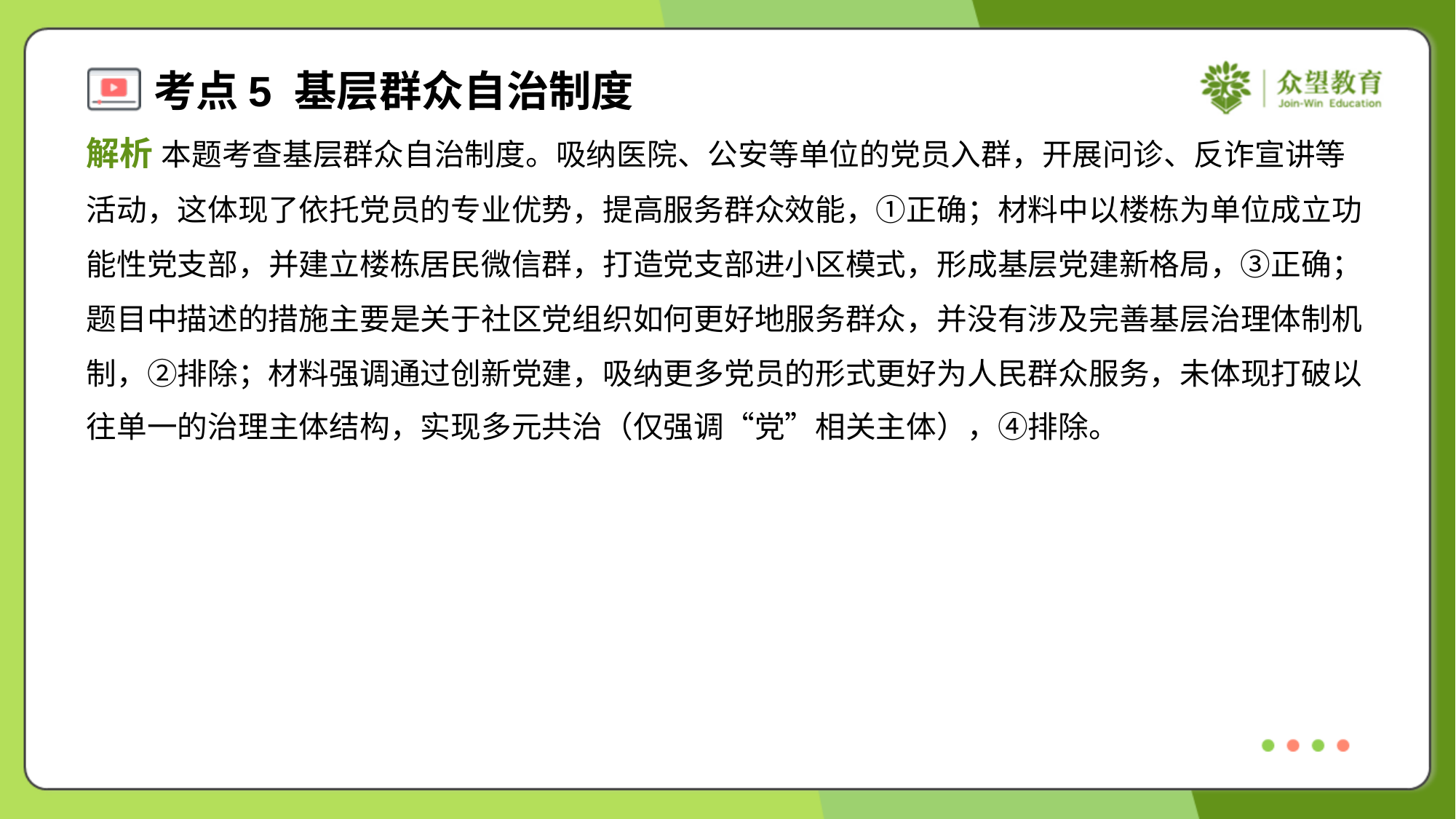

解析 本题考查基层群众自治制度。吸纳医院、公安等单位的党员入群，开展问诊、反诈宣讲等
活动，这体现了依托党员的专业优势，提高服务群众效能，①正确；材料中以楼栋为单位成立功
能性党支部，并建立楼栋居民微信群，打造党支部进小区模式，形成基层党建新格局，③正确；
题目中描述的措施主要是关于社区党组织如何更好地服务群众，并没有涉及完善基层治理体制机
制，②排除；材料强调通过创新党建，吸纳更多党员的形式更好为人民群众服务，未体现打破以
往单一的治理主体结构，实现多元共治（仅强调“党”相关主体），④排除。